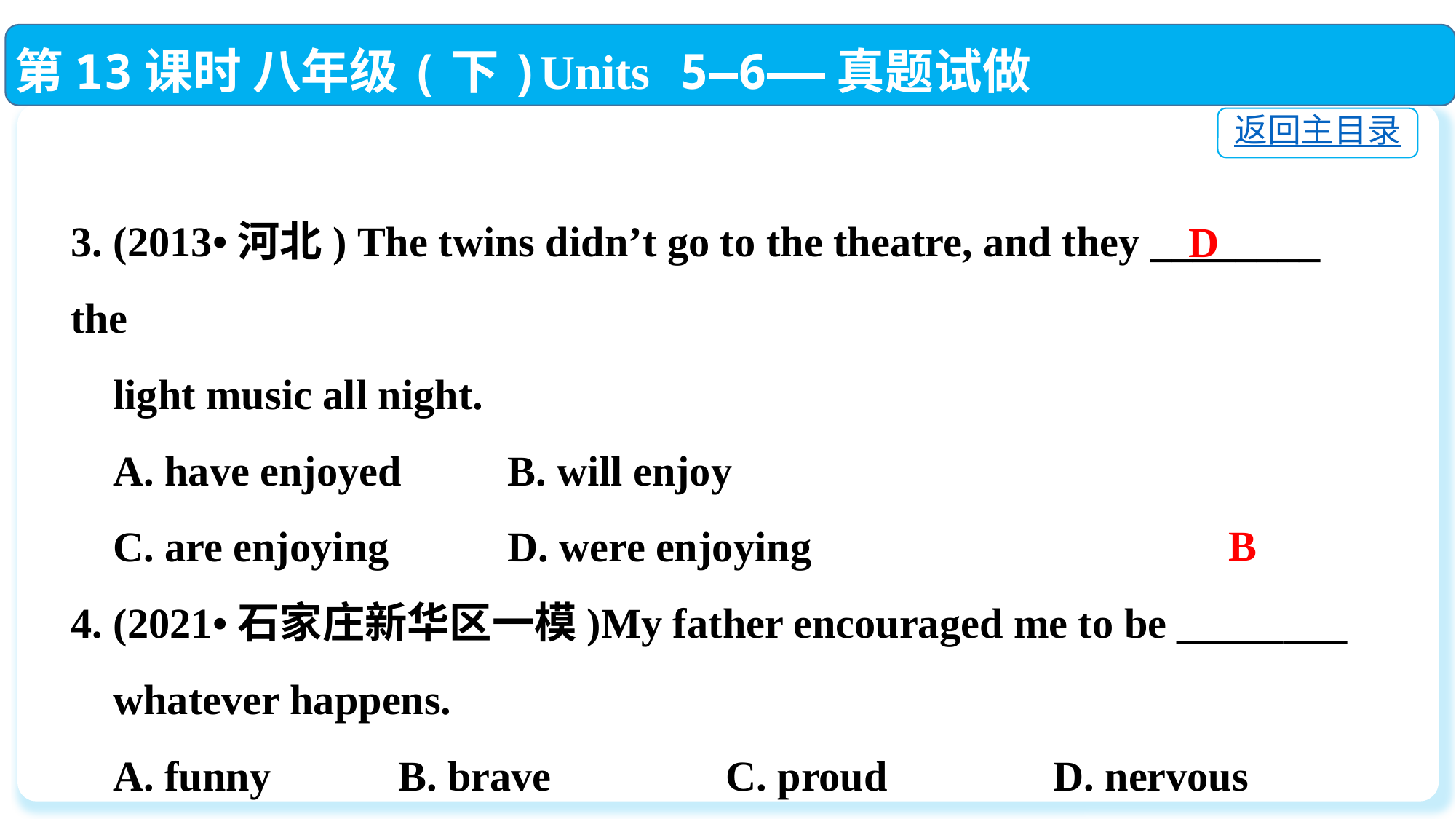

第13课时 八年级(下)Units 5—6——真题试做

返回主目录
3. (2013•河北) The twins didn’t go to the theatre, and they ________ the
    light music all night.
    A. have enjoyed	B. will enjoy
    C. are enjoying		D. were enjoying
4. (2021•石家庄新华区一模)My father encouraged me to be ________
    whatever happens.
    A. funny		B. brave		C. proud		D. nervous
D
B